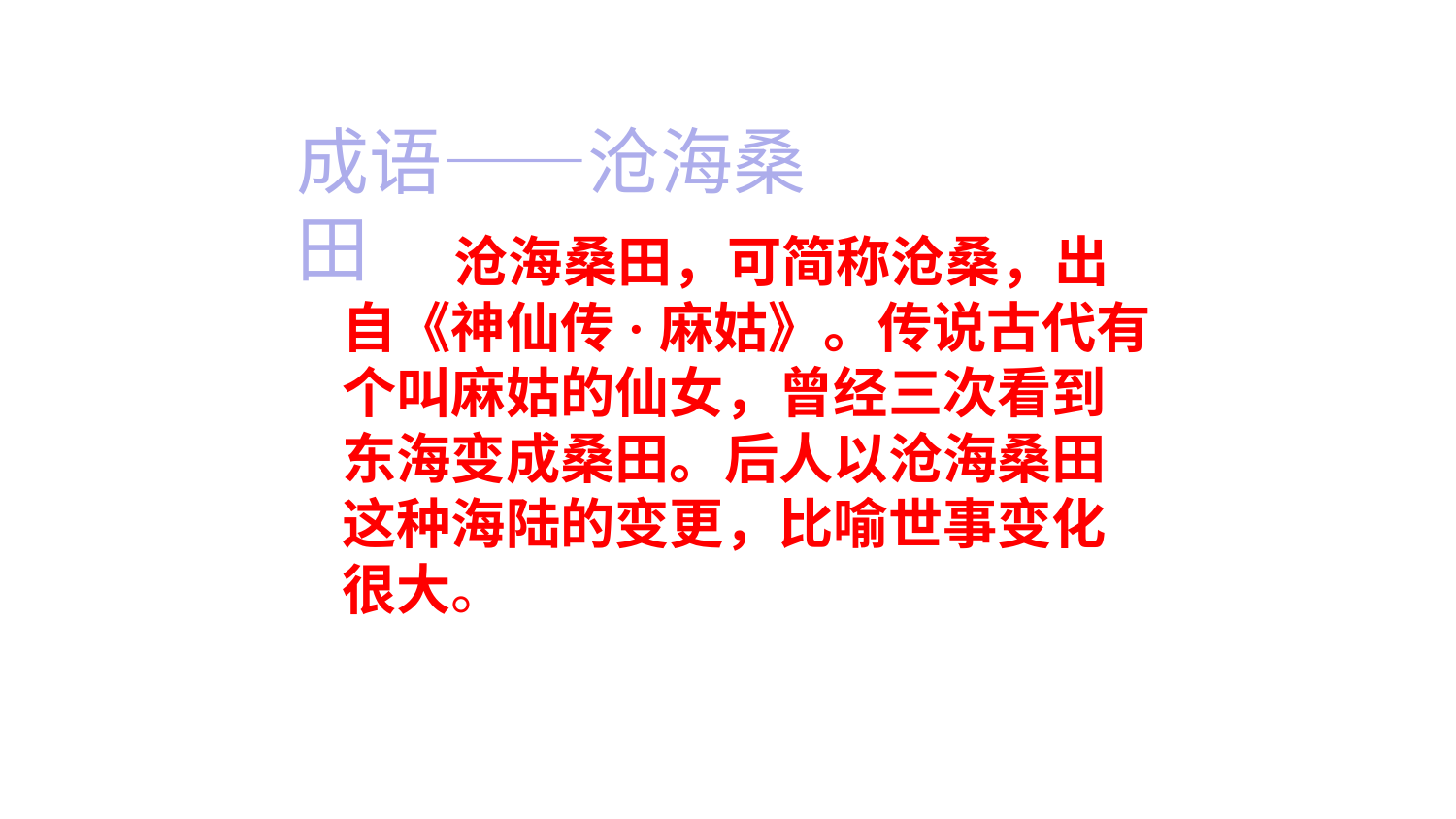

成语——沧海桑田
        沧海桑田，可简称沧桑，出自《神仙传·麻姑》。传说古代有个叫麻姑的仙女，曾经三次看到东海变成桑田。后人以沧海桑田这种海陆的变更，比喻世事变化很大。